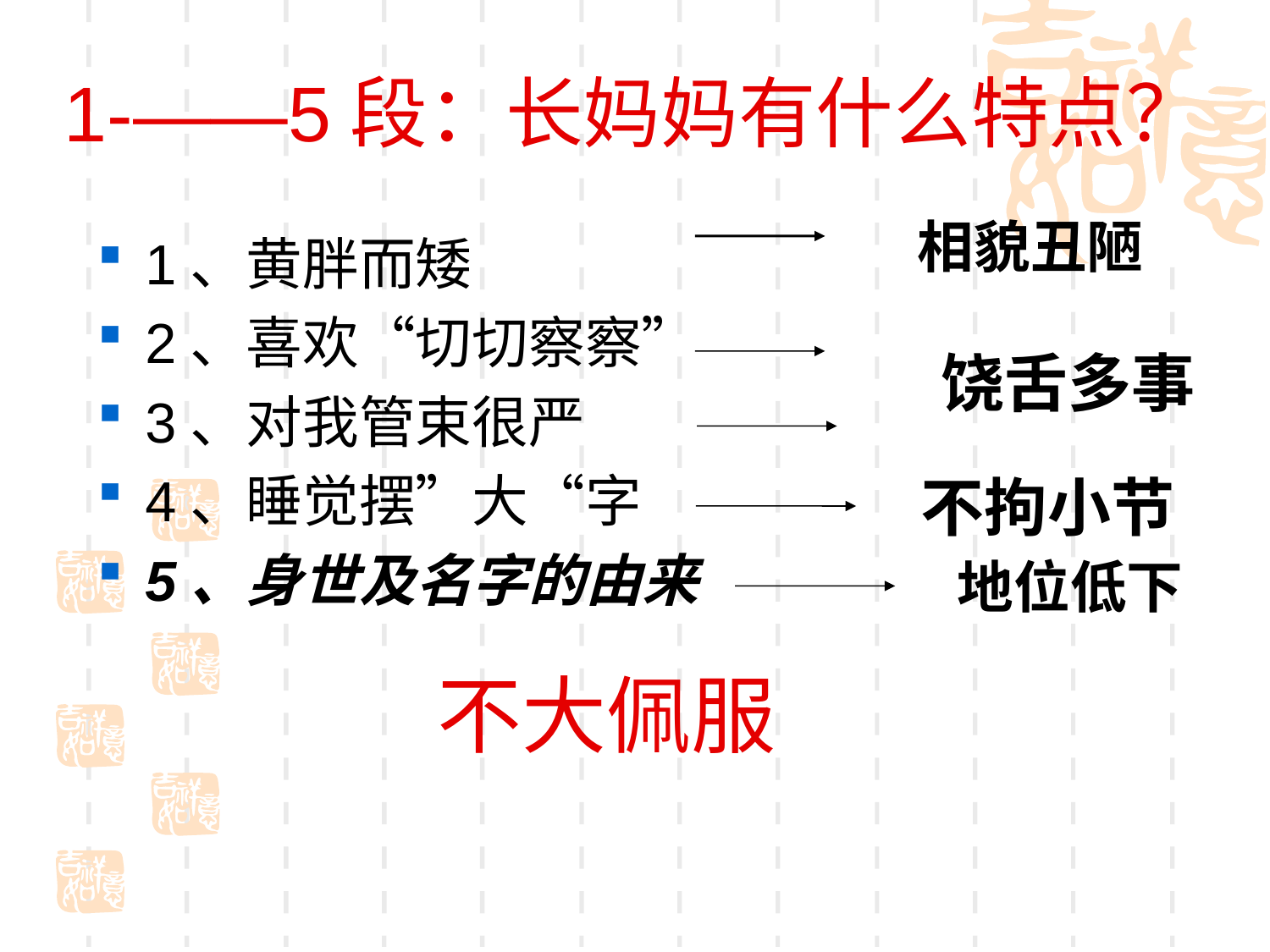

# 1-——5段：长妈妈有什么特点？
相貌丑陋
1、黄胖而矮
2、喜欢“切切察察”
3、对我管束很严
4、睡觉摆”大“字
5、身世及名字的由来

饶舌多事

不拘小节

地位低下

不大佩服